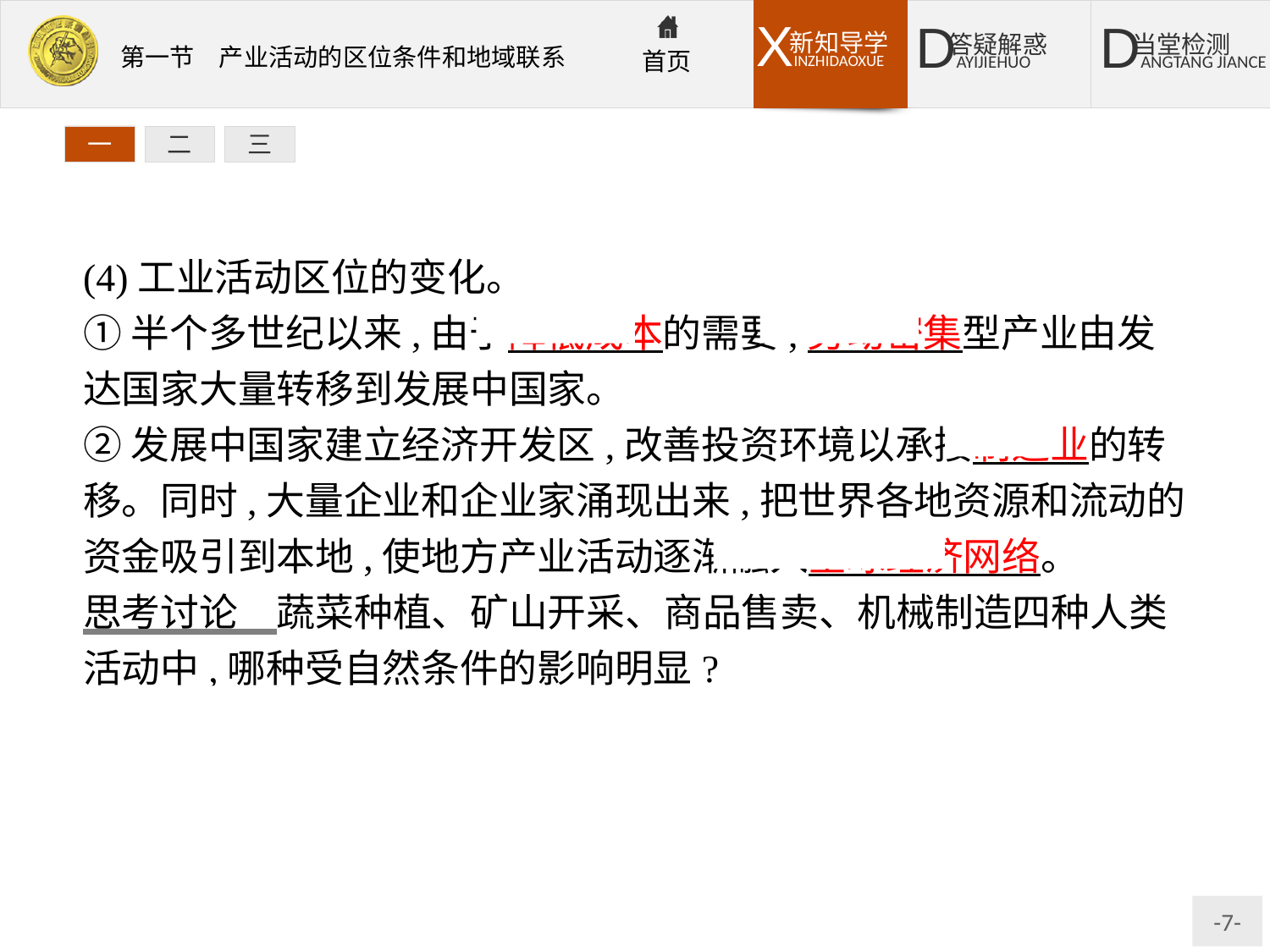

一
二
三
(4)工业活动区位的变化。
①半个多世纪以来,由于降低成本的需要,劳动密集型产业由发达国家大量转移到发展中国家。
②发展中国家建立经济开发区,改善投资环境以承接制造业的转移。同时,大量企业和企业家涌现出来,把世界各地资源和流动的资金吸引到本地,使地方产业活动逐渐融入全球经济网络。
思考讨论　蔬菜种植、矿山开采、商品售卖、机械制造四种人类活动中,哪种受自然条件的影响明显?
提示蔬菜种植和矿山开采活动。